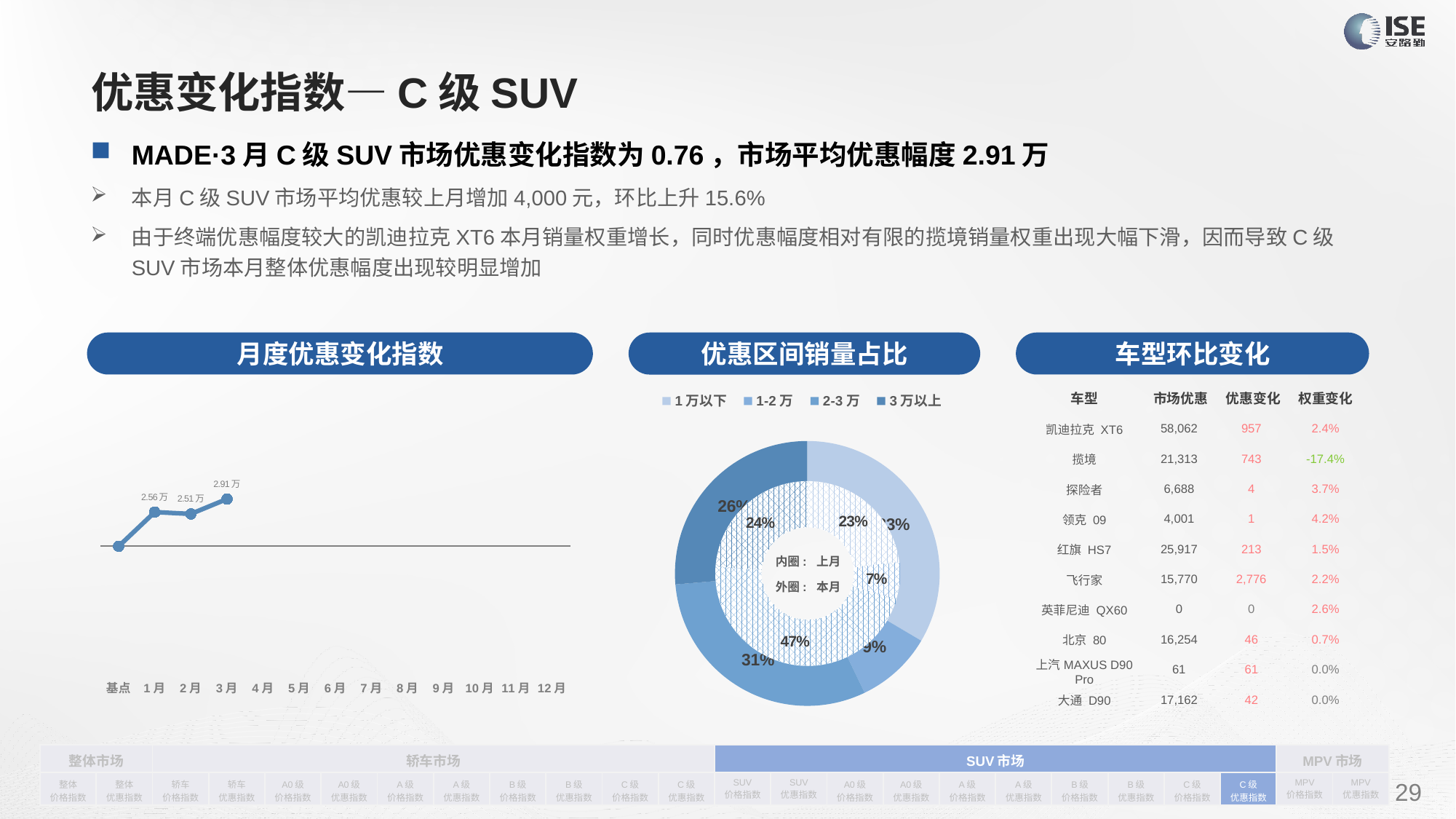

# 优惠变化指数—C级SUV
MADE·3月C级SUV市场优惠变化指数为0.76，市场平均优惠幅度2.91万
本月C级SUV市场平均优惠较上月增加4,000元，环比上升15.6%
由于终端优惠幅度较大的凯迪拉克XT6本月销量权重增长，同时优惠幅度相对有限的揽境销量权重出现大幅下滑，因而导致C级SUV市场本月整体优惠幅度出现较明显增加
月度优惠变化指数

车型环比变化

优惠区间销量占比

| 车型 | 市场优惠 | 优惠变化 | 权重变化 |
| --- | --- | --- | --- |
| 凯迪拉克 XT6 | 58,062 | 957 | 2.4% |
| 揽境 | 21,313 | 743 | -17.4% |
| 探险者 | 6,688 | 4 | 3.7% |
| 领克 09 | 4,001 | 1 | 4.2% |
| 红旗 HS7 | 25,917 | 213 | 1.5% |
| 飞行家 | 15,770 | 2,776 | 2.2% |
| 英菲尼迪 QX60 | 0 | 0 | 2.6% |
| 北京 80 | 16,254 | 46 | 0.7% |
| 上汽MAXUS D90 Pro | 61 | 61 | 0.0% |
| 大通 D90 | 17,162 | 42 | 0.0% |

### Chart

| Category | 销量 |
|---|---|
| 1万以下 | 2488.0 |
| 1-2万 | 697.0 |
| 2-3万 | 2288.0 |
| 3万以上 | 1956.0 |

### Chart

| Category | Y2022 |
|---|---|
| 基点 | 0.0 |
| 1月 | 0.55 |
| 2月 | 0.52 |
| 3月 | 0.76 |
| 4月 | None |
| 5月 | None |
| 6月 | None |
| 7月 | None |
| 8月 | None |
| 9月 | None |
| 10月 | None |
| 11月 | None |
| 12月 | None |

### Chart

| Category | 销量 |
|---|---|
| 1万以下 | 1857.0 |
| 1-2万 | 526.0 |
| 2-3万 | 3779.0 |
| 3万以上 | 1921.0 |
内圈:  上月
外圈:  本月
| 整体市场 |  | 轿车市场 |  |  |  |  |  |  |  |  |  | SUV市场 |  |  |  |  |  |  |  |  |  | MPV市场 |  |
| --- | --- | --- | --- | --- | --- | --- | --- | --- | --- | --- | --- | --- | --- | --- | --- | --- | --- | --- | --- | --- | --- | --- | --- |
| 整体 价格指数 | 整体 优惠指数 | 轿车 价格指数 | 轿车 优惠指数 | A0级 价格指数 | A0级 优惠指数 | A级 价格指数 | A级 优惠指数 | B级 价格指数 | B级 优惠指数 | C级 价格指数 | C级 优惠指数 | SUV 价格指数 | SUV 优惠指数 | A0级 价格指数 | A0级 优惠指数 | A级 价格指数 | A级 优惠指数 | B级 价格指数 | B级 优惠指数 | C级 价格指数 | C级 优惠指数 | MPV 价格指数 | MPV 优惠指数 |
请在插入菜单—页眉和页脚中修改此 文本
29